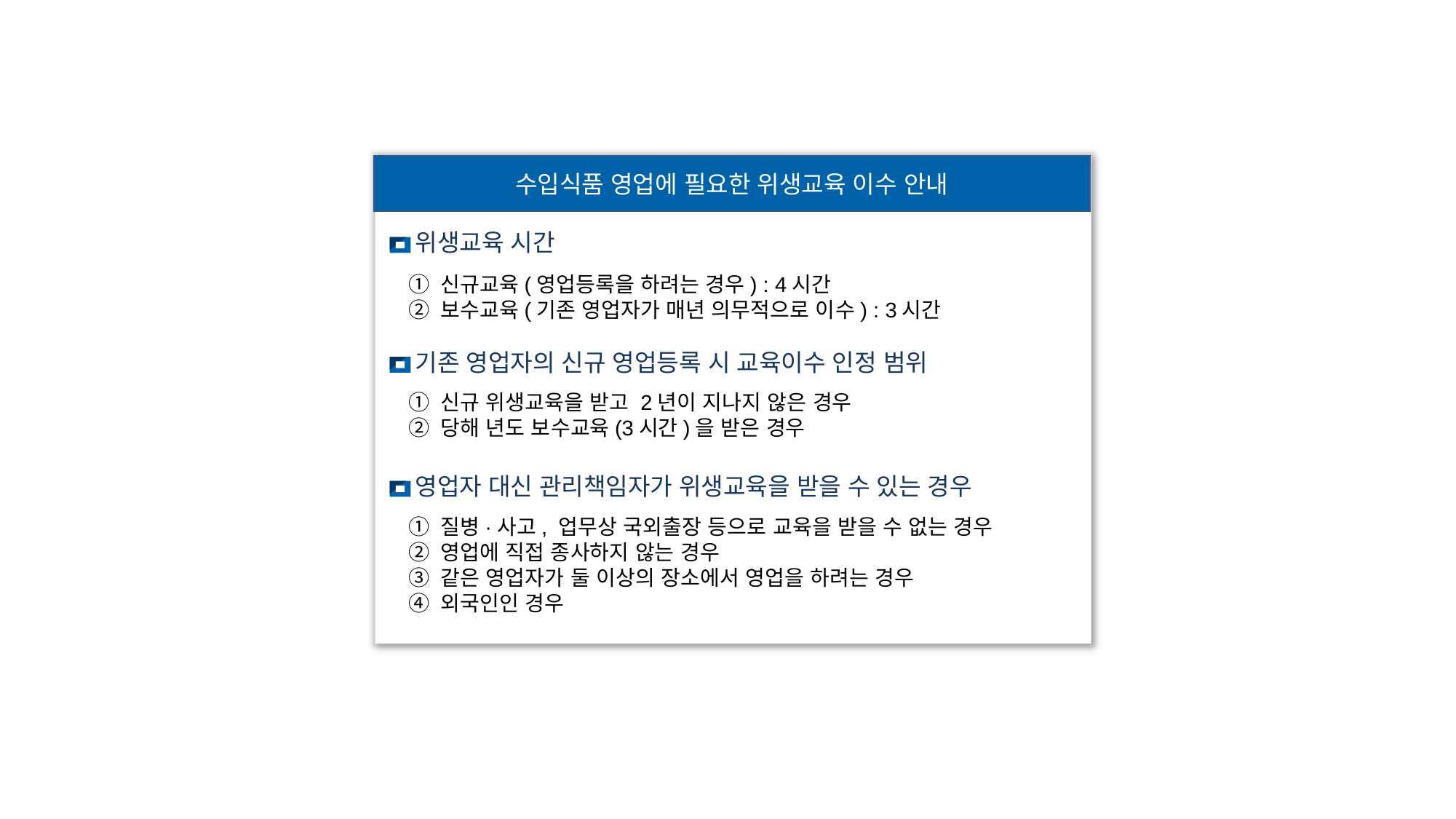

수입식품 영업에 필요한 위생교육 이수 안내
위생교육 시간

① 신규교육(영업등록을 하려는 경우) : 4시간
② 보수교육(기존 영업자가 매년 의무적으로 이수) : 3시간
기존 영업자의 신규 영업등록 시 교육이수 인정 범위

① 신규 위생교육을 받고 2년이 지나지 않은 경우
② 당해 년도 보수교육(3시간)을 받은 경우
영업자 대신 관리책임자가 위생교육을 받을 수 있는 경우

① 질병·사고, 업무상 국외출장 등으로 교육을 받을 수 없는 경우
② 영업에 직접 종사하지 않는 경우
③ 같은 영업자가 둘 이상의 장소에서 영업을 하려는 경우
④ 외국인인 경우